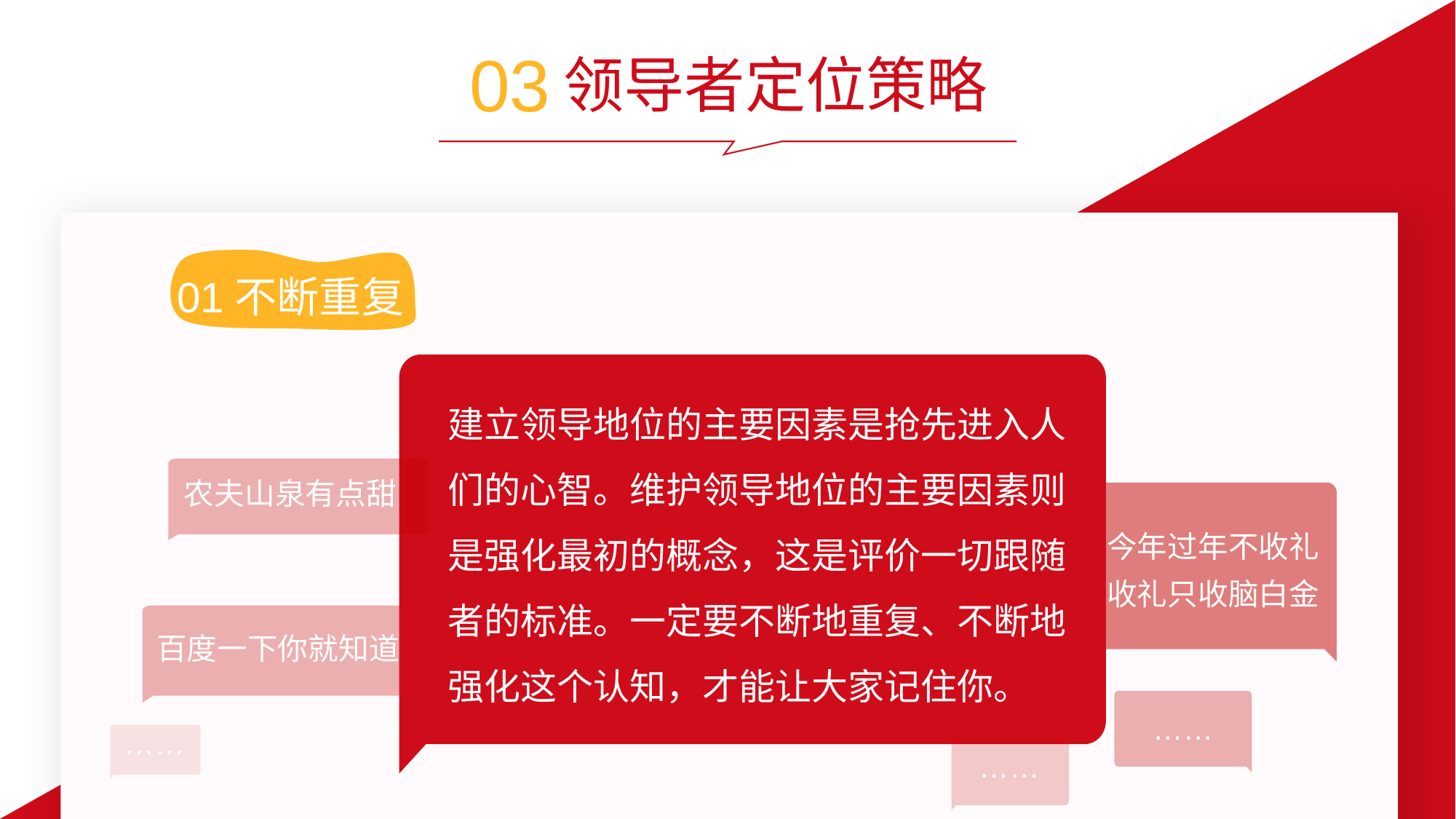

03
领导者定位策略

01不断重复

建立领导地位的主要因素是抢先进入人们的心智。维护领导地位的主要因素则是强化最初的概念，这是评价一切跟随者的标准。一定要不断地重复、不断地强化这个认知，才能让大家记住你。

农夫山泉有点甜

今年过年不收礼
收礼只收脑白金

百度一下你就知道

……
……

……